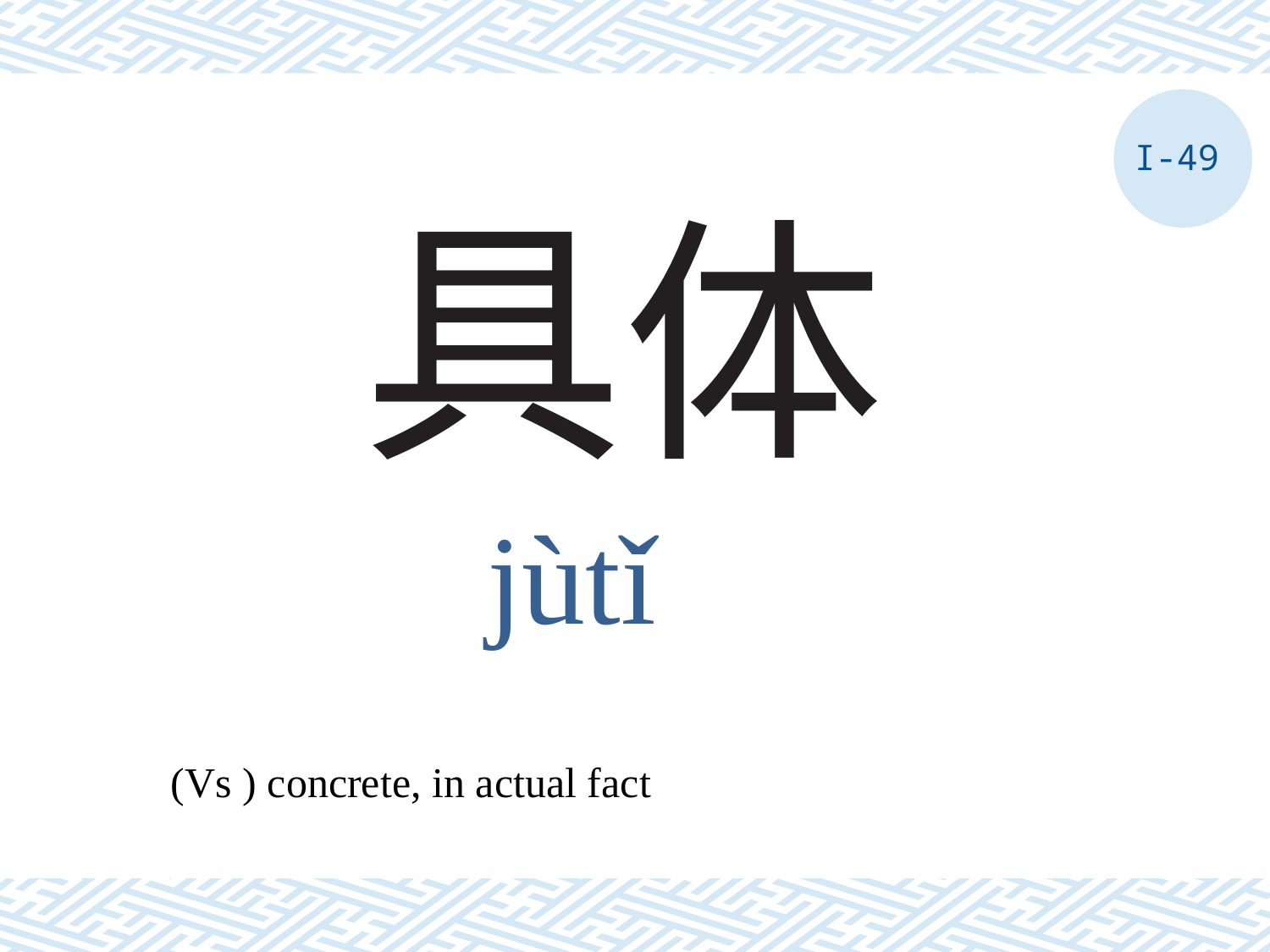

I-49
# 具体
jùtǐ
(Vs ) concrete, in actual fact